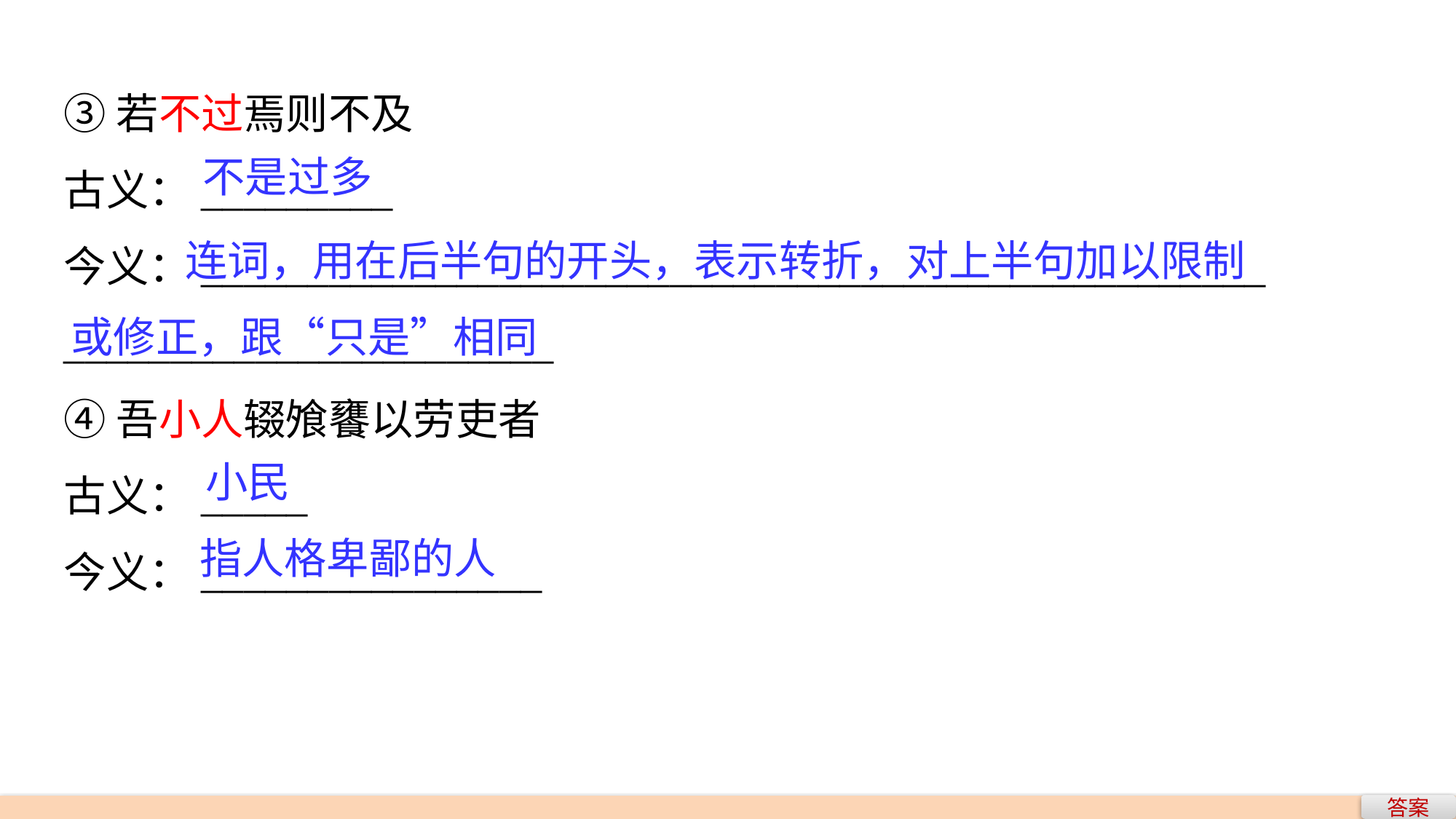

③若不过焉则不及
古义：_________
今义：__________________________________________________
_______________________
④吾小人辍飧饔以劳吏者
古义：_____
今义：________________
不是过多
           连词，用在后半句的开头，表示转折，对上半句加以限制
或修正，跟“只是”相同
小民
指人格卑鄙的人
答案